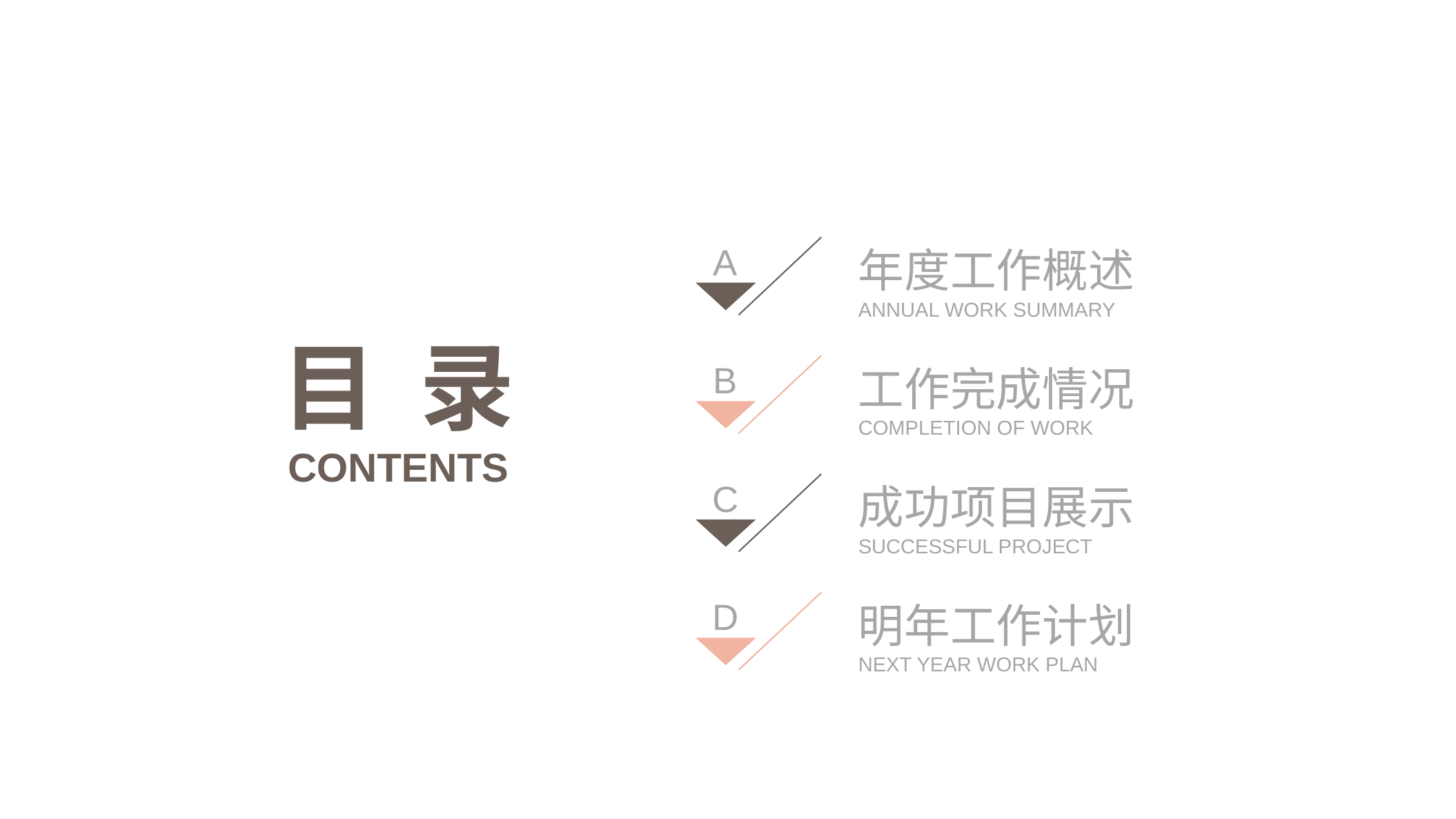

A

年度工作概述
ANNUAL WORK SUMMARY
目  录
B

工作完成情况
COMPLETION OF WORK
CONTENTS
C

成功项目展示
SUCCESSFUL PROJECT
D

明年工作计划
NEXT YEAR WORK PLAN